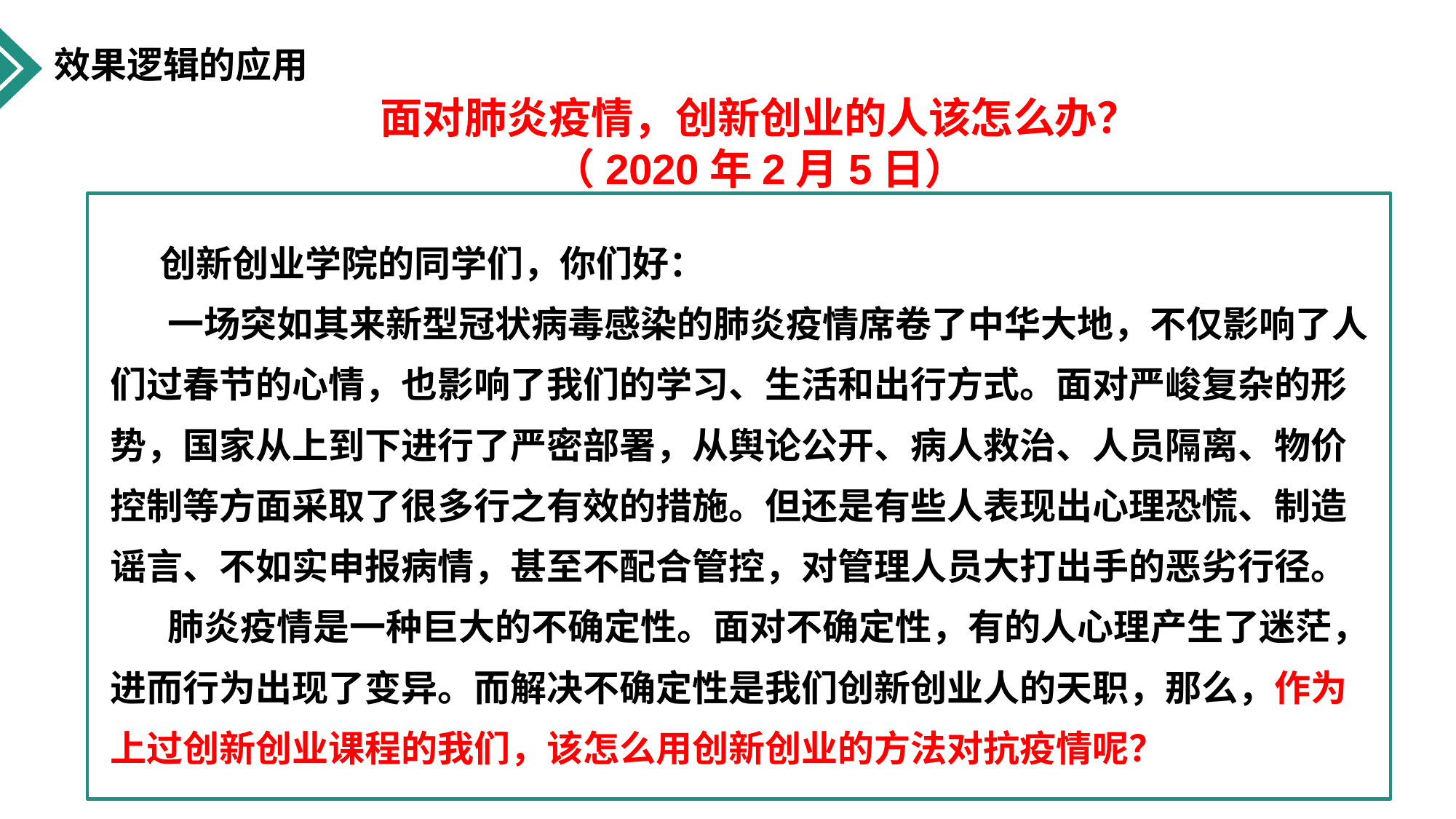

效果逻辑的应用
面对肺炎疫情，创新创业的人该怎么办？
（2020年2月5日）
     创新创业学院的同学们，你们好：
      一场突如其来新型冠状病毒感染的肺炎疫情席卷了中华大地，不仅影响了人们过春节的心情，也影响了我们的学习、生活和出行方式。面对严峻复杂的形势，国家从上到下进行了严密部署，从舆论公开、病人救治、人员隔离、物价控制等方面采取了很多行之有效的措施。但还是有些人表现出心理恐慌、制造谣言、不如实申报病情，甚至不配合管控，对管理人员大打出手的恶劣行径。
      肺炎疫情是一种巨大的不确定性。面对不确定性，有的人心理产生了迷茫，进而行为出现了变异。而解决不确定性是我们创新创业人的天职，那么，作为上过创新创业课程的我们，该怎么用创新创业的方法对抗疫情呢？